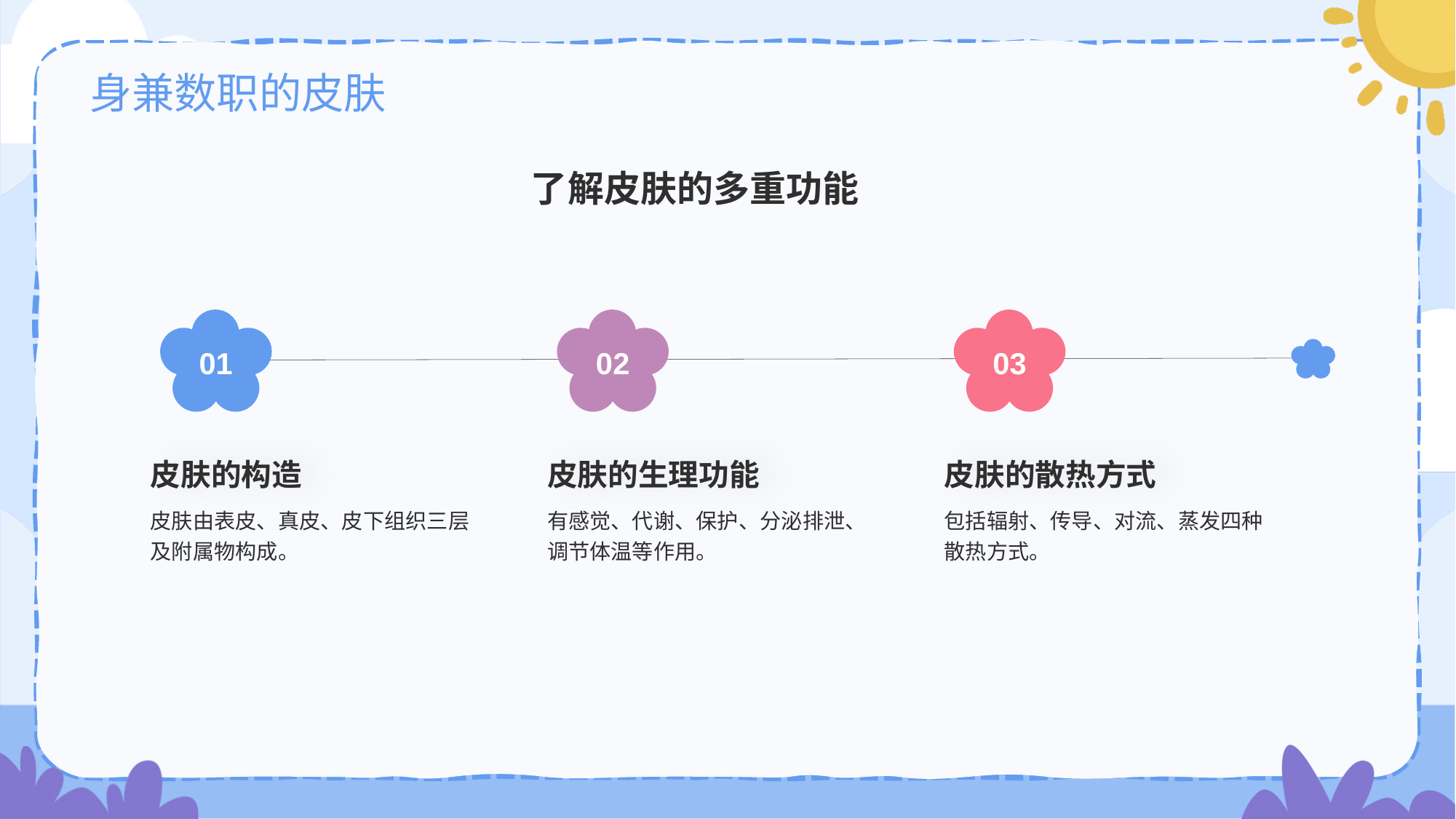

# 身兼数职的皮肤
了解皮肤的多重功能

01
皮肤的构造
皮肤由表皮、真皮、皮下组织三层及附属物构成。
02
皮肤的生理功能
有感觉、代谢、保护、分泌排泄、调节体温等作用。
03
皮肤的散热方式
包括辐射、传导、对流、蒸发四种散热方式。